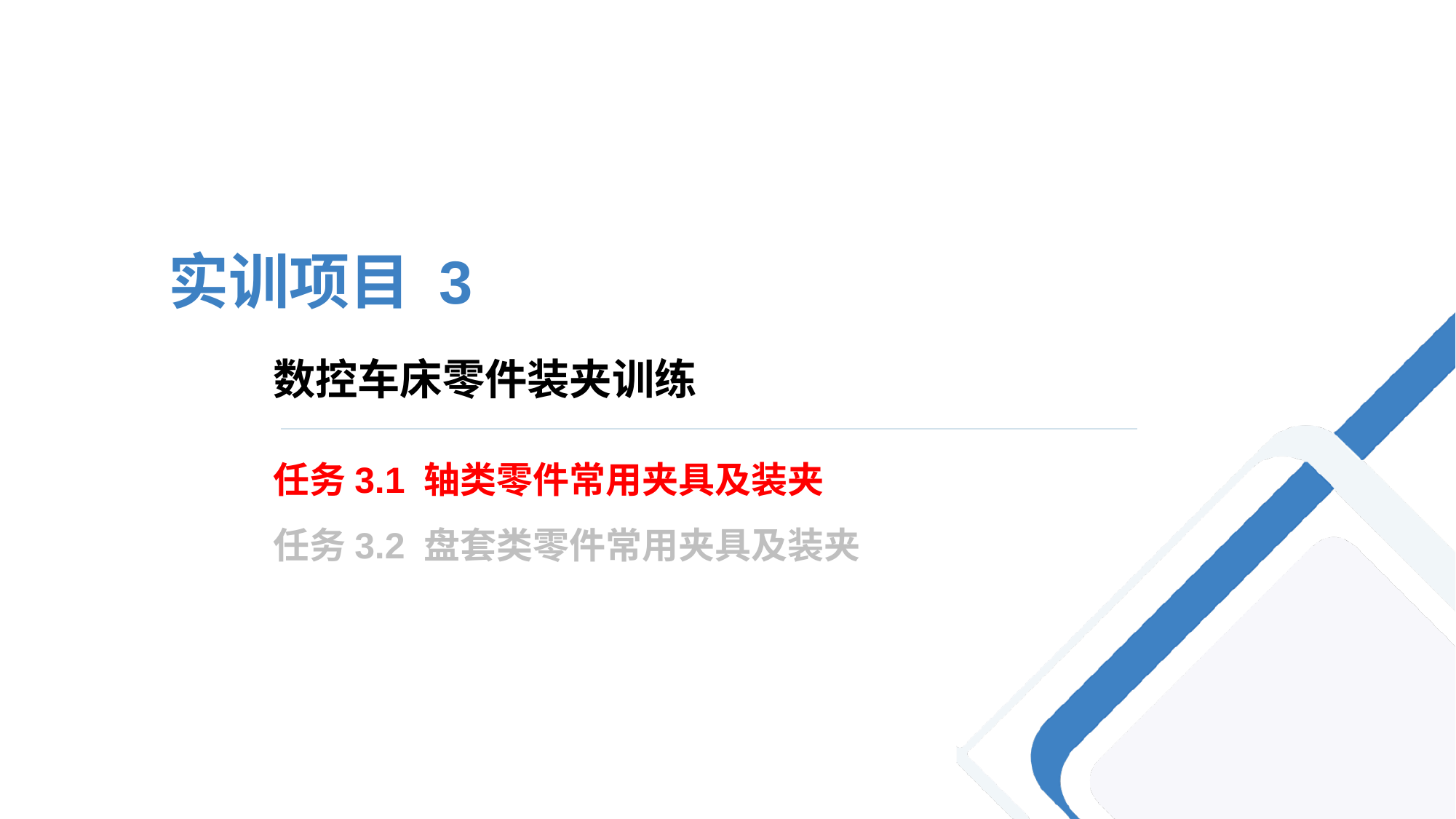

实训项目 3
# 数控车床零件装夹训练
任务3.1 轴类零件常用夹具及装夹
任务3.2 盘套类零件常用夹具及装夹